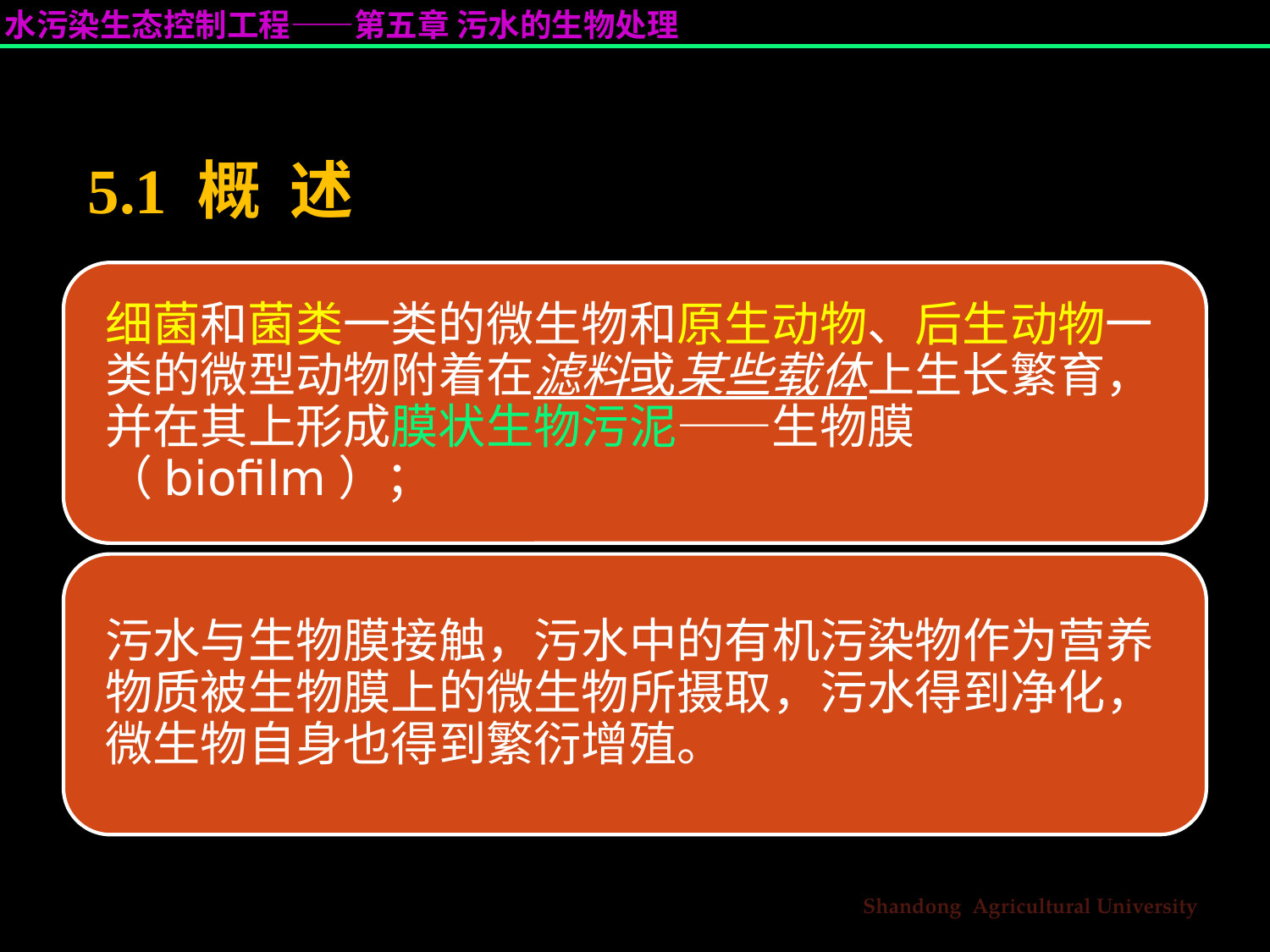

5.1 概  述
细菌和菌类一类的微生物和原生动物、后生动物一类的微型动物附着在滤料或某些载体上生长繁育，并在其上形成膜状生物污泥——生物膜（biofilm）；
污水与生物膜接触，污水中的有机污染物作为营养物质被生物膜上的微生物所摄取，污水得到净化，微生物自身也得到繁衍增殖。